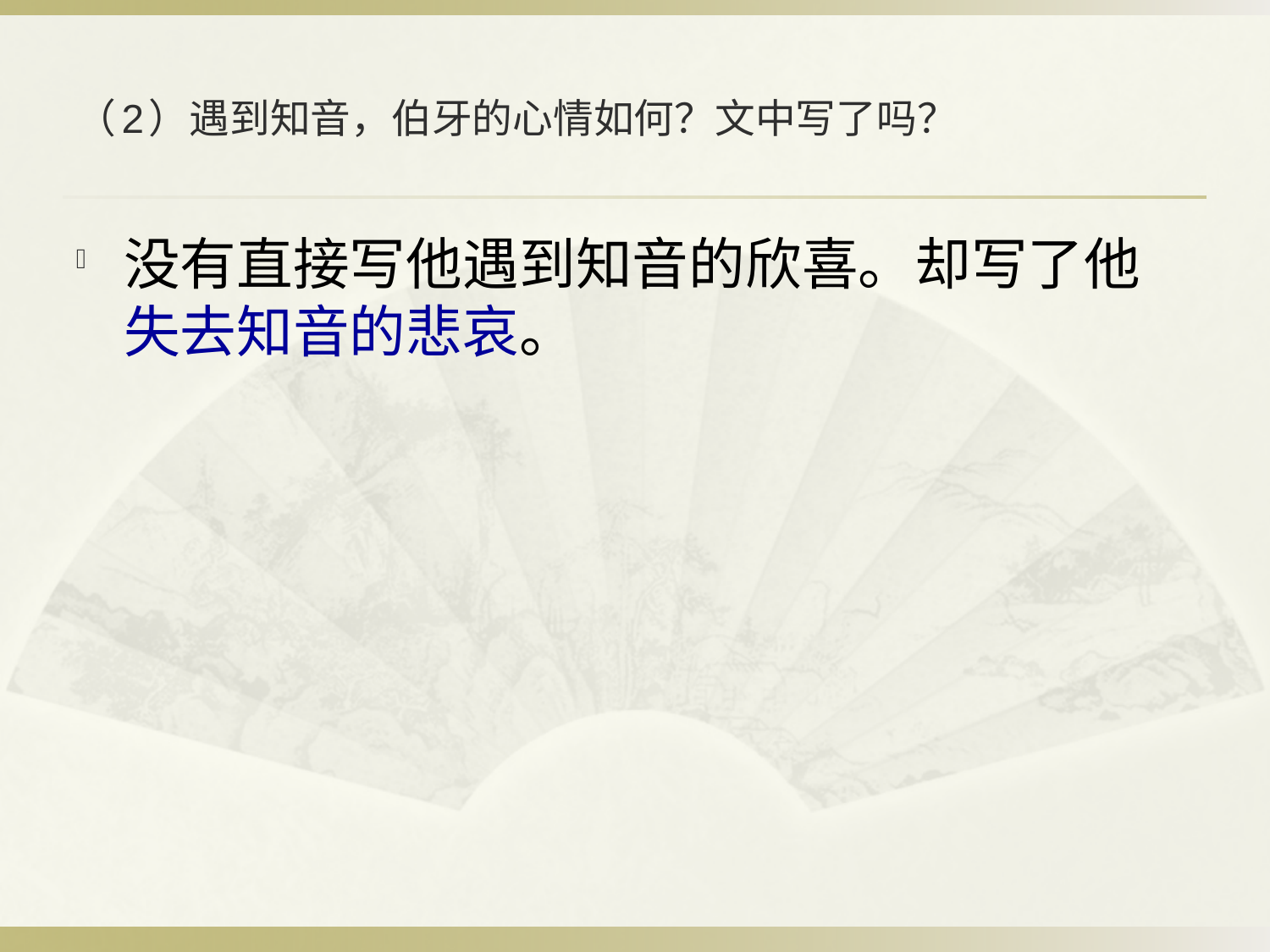

# （2）遇到知音，伯牙的心情如何？文中写了吗？
没有直接写他遇到知音的欣喜。却写了他失去知音的悲哀。